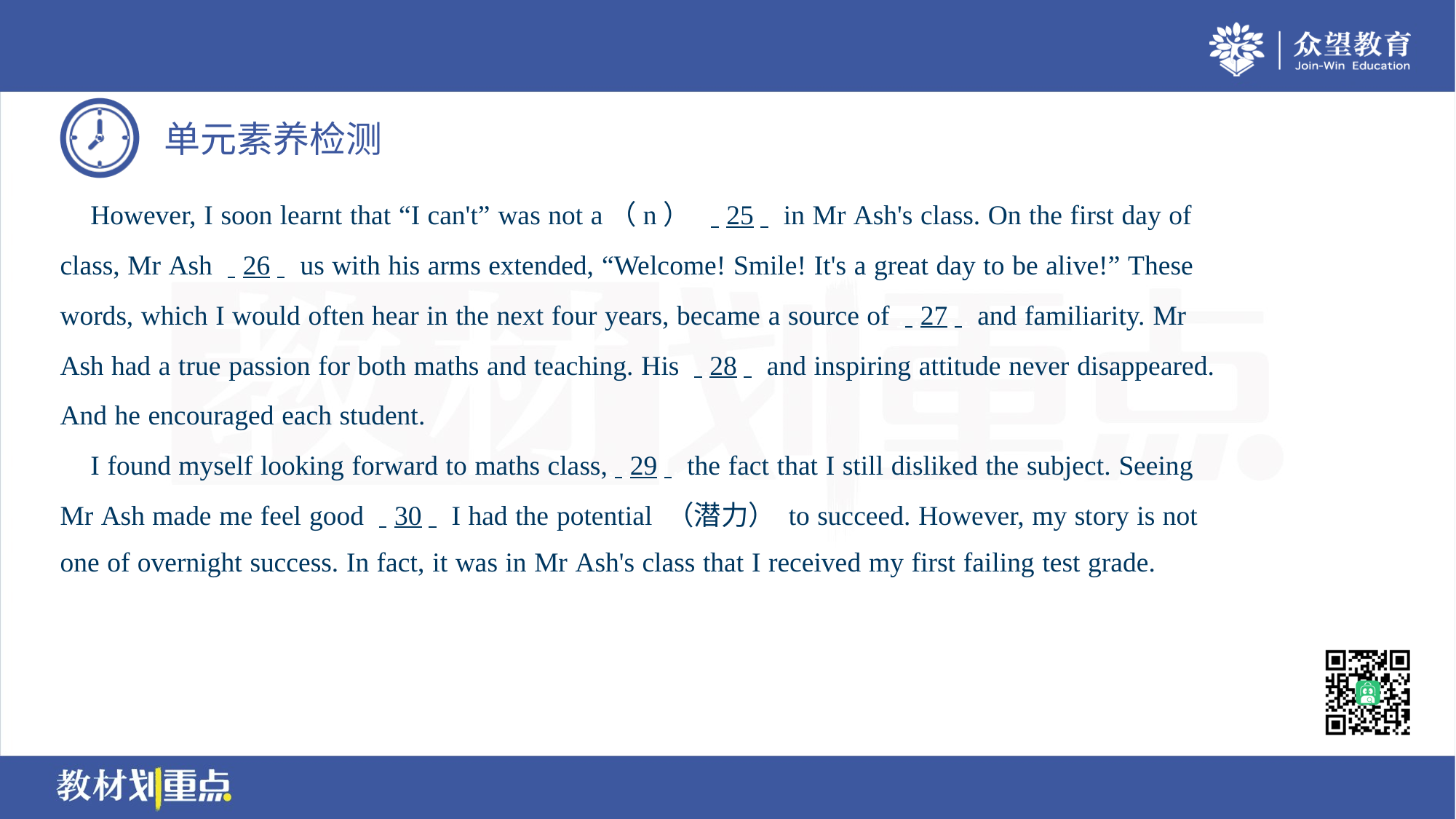

However, I soon learnt that “I can't” was not a（n） . .25. . in Mr Ash's class. On the first day of
class, Mr Ash . .26. . us with his arms extended, “Welcome! Smile! It's a great day to be alive!” These
words, which I would often hear in the next four years, became a source of . .27. . and familiarity. Mr
Ash had a true passion for both maths and teaching. His . .28. . and inspiring attitude never disappeared.
And he encouraged each student.
    I found myself looking forward to maths class,. .29. . the fact that I still disliked the subject. Seeing
Mr Ash made me feel good . .30. . I had the potential （潜力） to succeed. However, my story is not
one of overnight success. In fact, it was in Mr Ash's class that I received my first failing test grade.